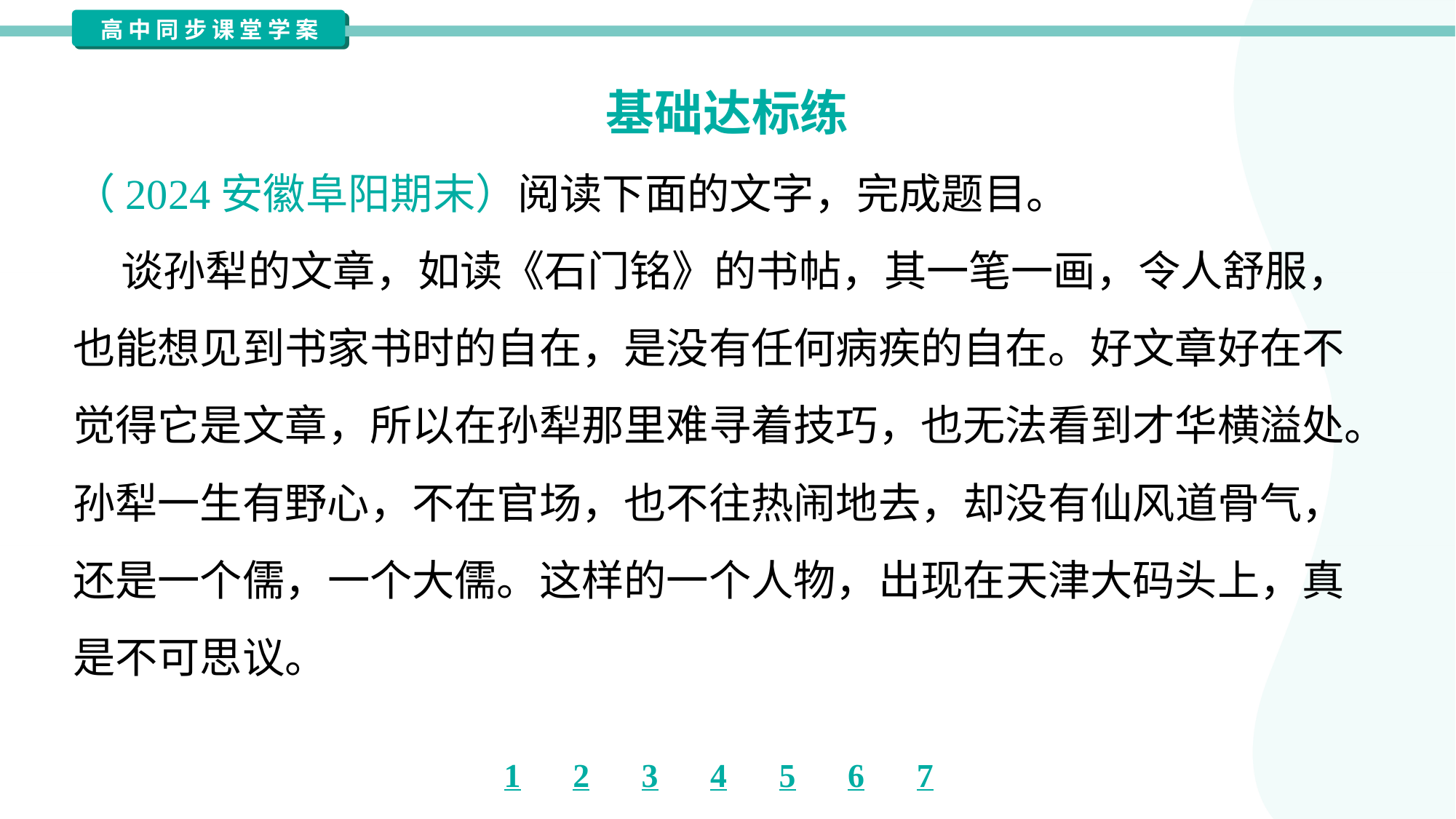

基础达标练
（2024安徽阜阳期末）阅读下面的文字，完成题目。
    谈孙犁的文章，如读《石门铭》的书帖，其一笔一画，令人舒服，
也能想见到书家书时的自在，是没有任何病疾的自在。好文章好在不
觉得它是文章，所以在孙犁那里难寻着技巧，也无法看到才华横溢处。
孙犁一生有野心，不在官场，也不往热闹地去，却没有仙风道骨气，
还是一个儒，一个大儒。这样的一个人物，出现在天津大码头上，真
是不可思议。